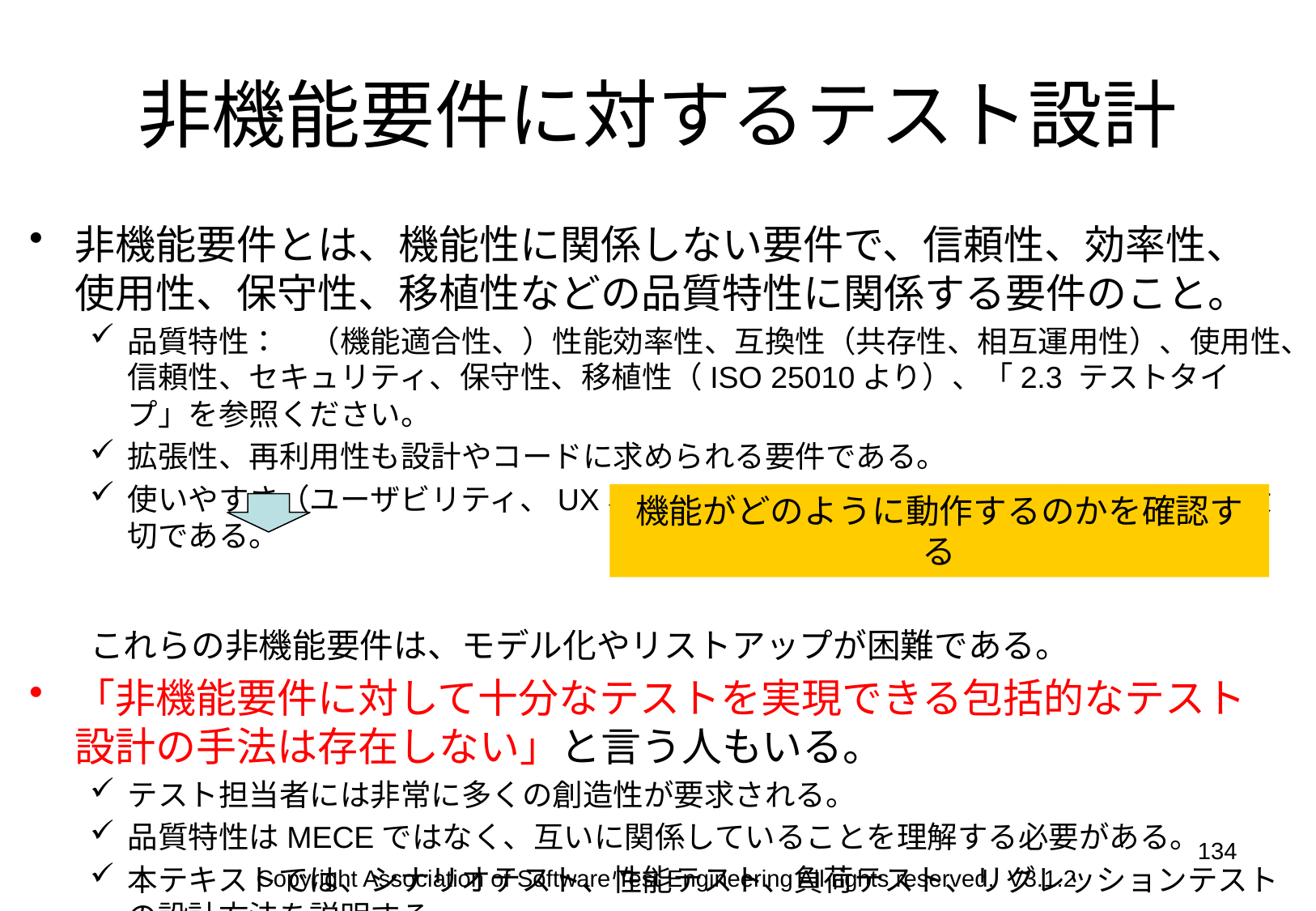

# 非機能要件に対するテスト設計
非機能要件とは、機能性に関係しない要件で、信頼性、効率性、使用性、保守性、移植性などの品質特性に関係する要件のこと。
品質特性：　（機能適合性、）性能効率性、互換性（共存性、相互運用性）、使用性、信頼性、セキュリティ、保守性、移植性（ISO 25010より）、「2.3 テストタイプ」を参照ください。
拡張性、再利用性も設計やコードに求められる要件である。
使いやすさ（ユーザビリティ、UX、ユニバーサルデザイン、感性（爽快等））も大切である。

これらの非機能要件は、モデル化やリストアップが困難である。
「非機能要件に対して十分なテストを実現できる包括的なテスト設計の手法は存在しない」と言う人もいる。
テスト担当者には非常に多くの創造性が要求される。
品質特性はMECEではなく、互いに関係していることを理解する必要がある。
本テキストでは、シナリオテスト、性能テスト、負荷テスト、リグレッションテストの設計方法を説明する。
機能がどのように動作するのかを確認する

134
Copyright Association of Software Test Engineering All rights reserved.  V3.1.2